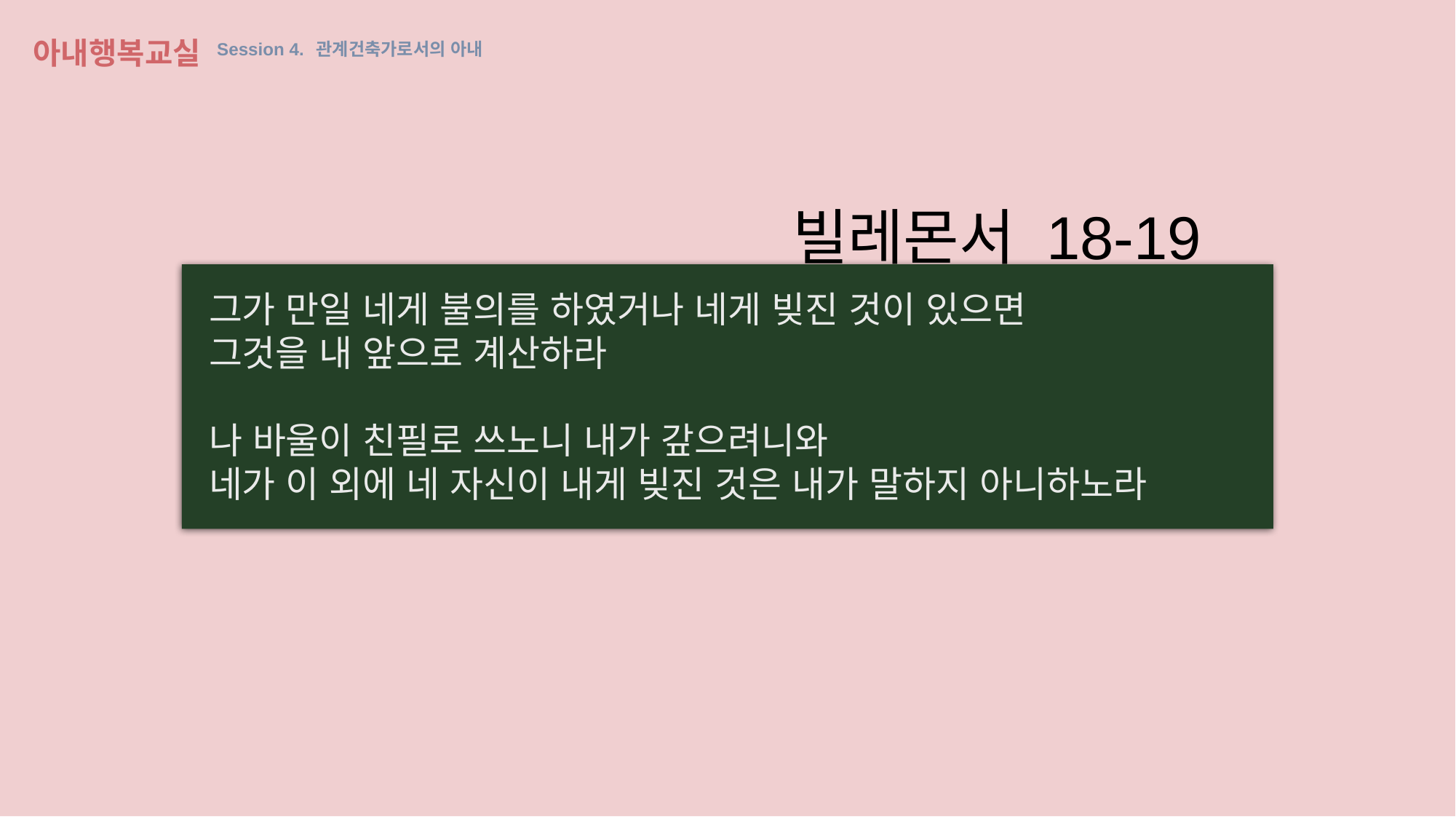

아내행복교실 Session 4. 관계건축가로서의 아내
빌레몬서 18-19

그가 만일 네게 불의를 하였거나 네게 빚진 것이 있으면
그것을 내 앞으로 계산하라

나 바울이 친필로 쓰노니 내가 갚으려니와
네가 이 외에 네 자신이 내게 빚진 것은 내가 말하지 아니하노라